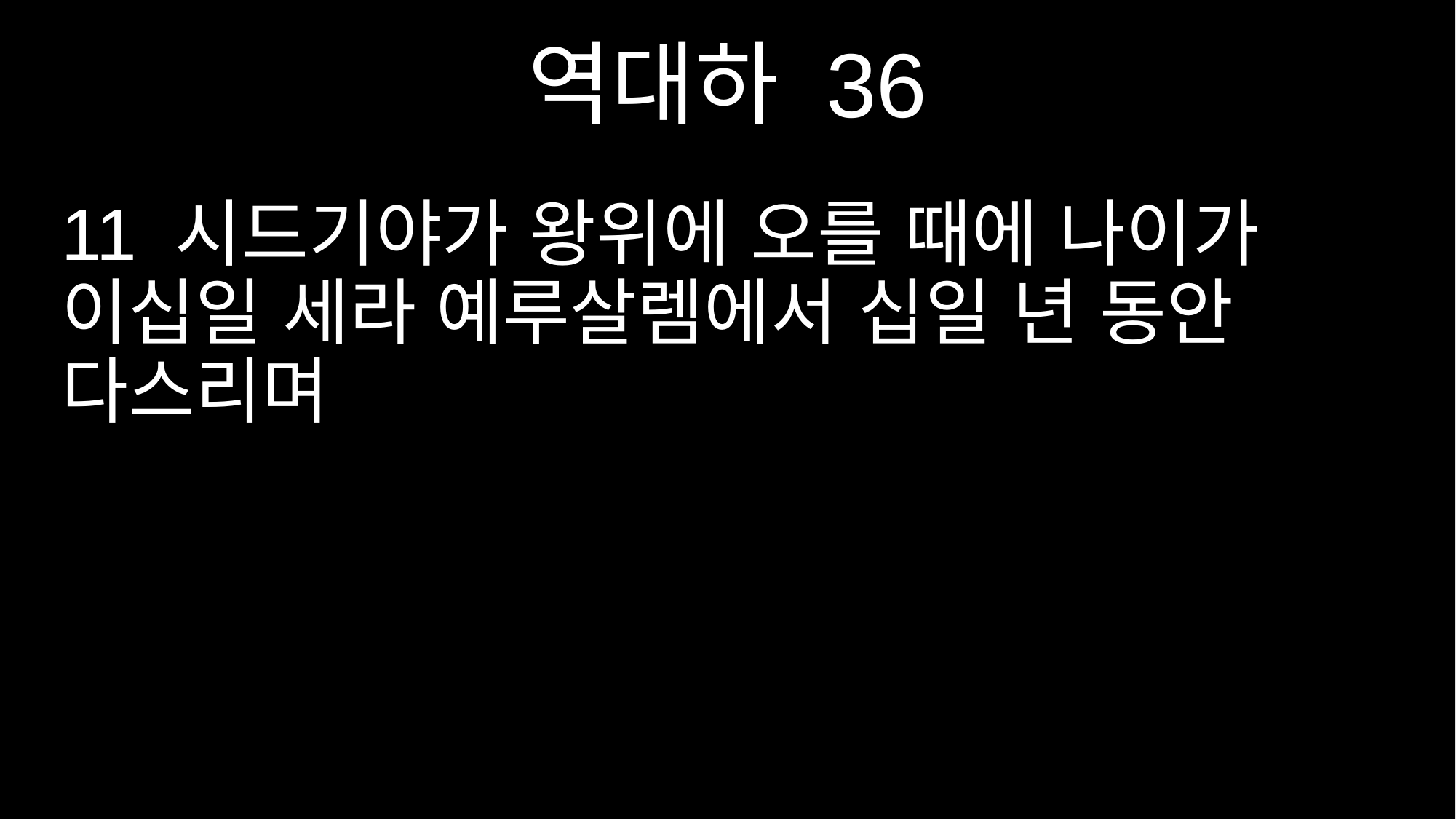

역대하 36
11 시드기야가 왕위에 오를 때에 나이가 이십일 세라 예루살렘에서 십일 년 동안 다스리며